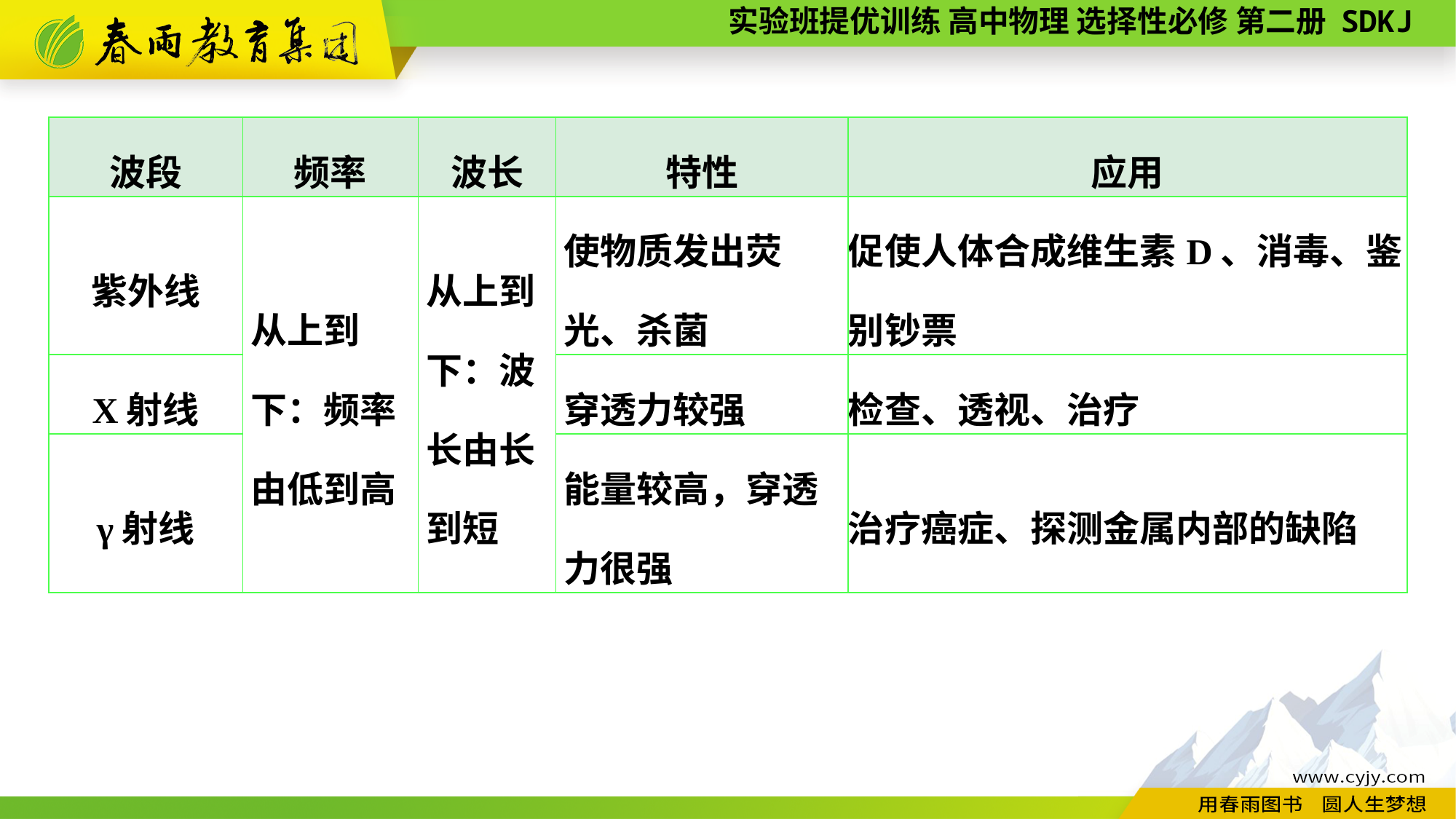

| 波段 | 频率 | 波长 | 特性 | 应用 |
| --- | --- | --- | --- | --- |
| 紫外线 | 从上到下：频率由低到高 | 从上到下：波长由长到短 | 使物质发出荧光、杀菌 | 促使人体合成维生素D、消毒、鉴别钞票 |
| X射线 |  |  | 穿透力较强 | 检查、透视、治疗 |
| γ射线 |  |  | 能量较高，穿透力很强 | 治疗癌症、探测金属内部的缺陷 |